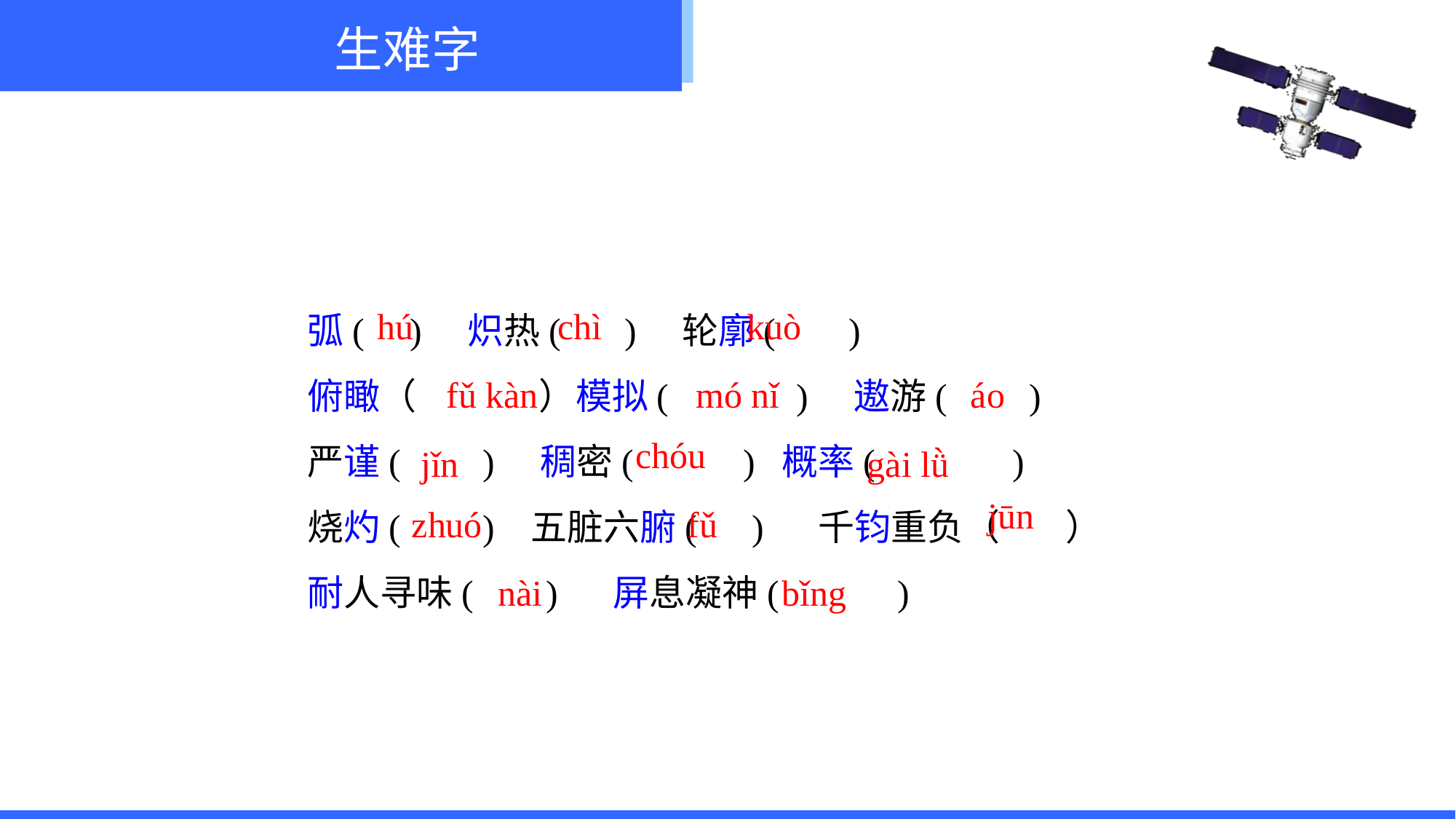

生难字
弧(     )    炽热(       )    轮廓(        )
俯瞰（               ）模拟(              )    遨游(         )
严谨(         )    稠密(            )  概率(               )
烧灼(         )   五脏六腑(      )     千钧重负（        ）
耐人寻味(        )     屏息凝神(             )
hú
chì
kuò
fǔ kàn
áo
mó nǐ
chóu
gài lǜ
jǐn
jūn
zhuó
fǔ
nài
bǐng